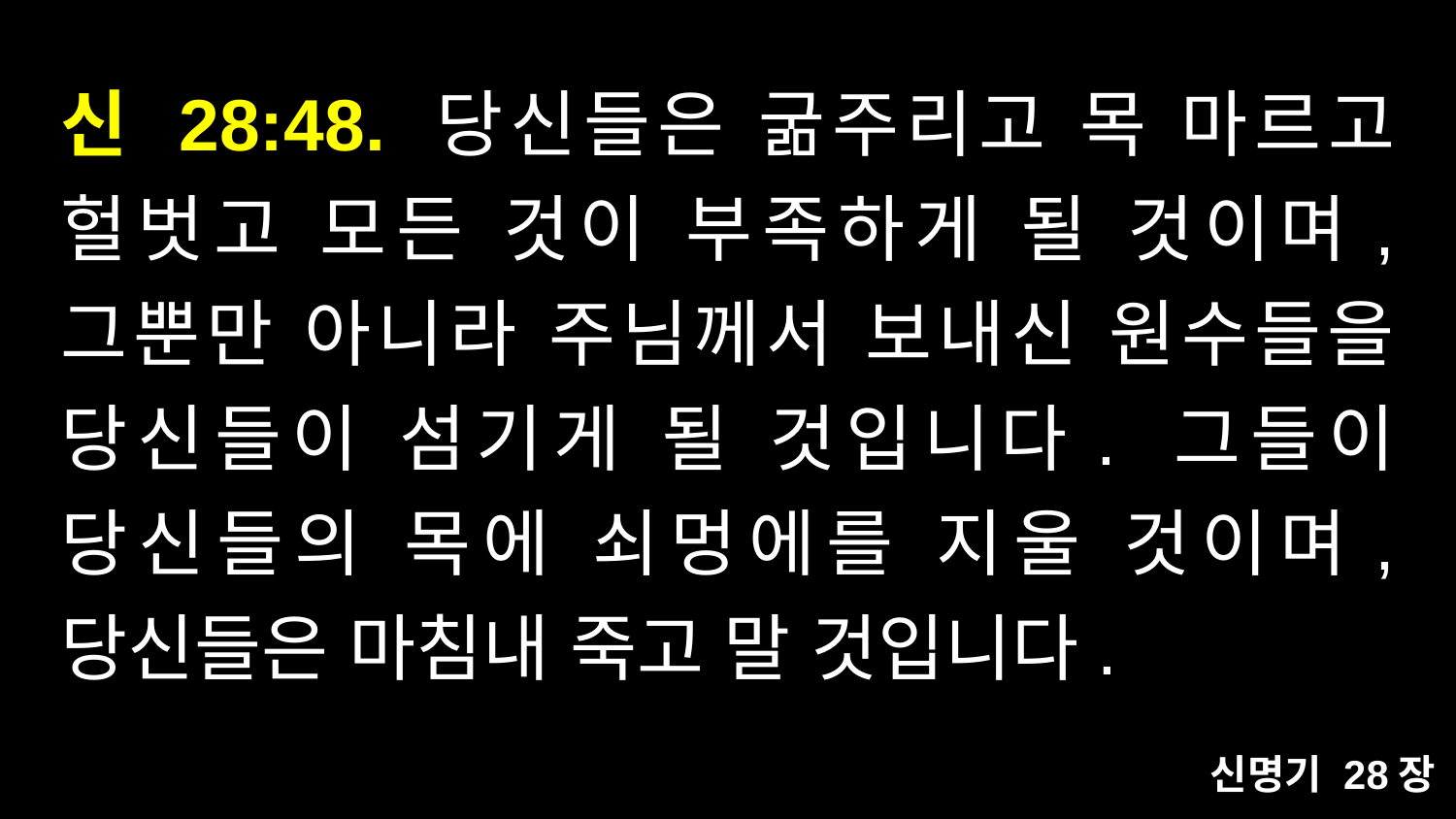

# 신 28:48. 당신들은 굶주리고 목 마르고 헐벗고 모든 것이 부족하게 될 것이며, 그뿐만 아니라 주님께서 보내신 원수들을 당신들이 섬기게 될 것입니다. 그들이 당신들의 목에 쇠멍에를 지울 것이며, 당신들은 마침내 죽고 말 것입니다.
신명기 28장